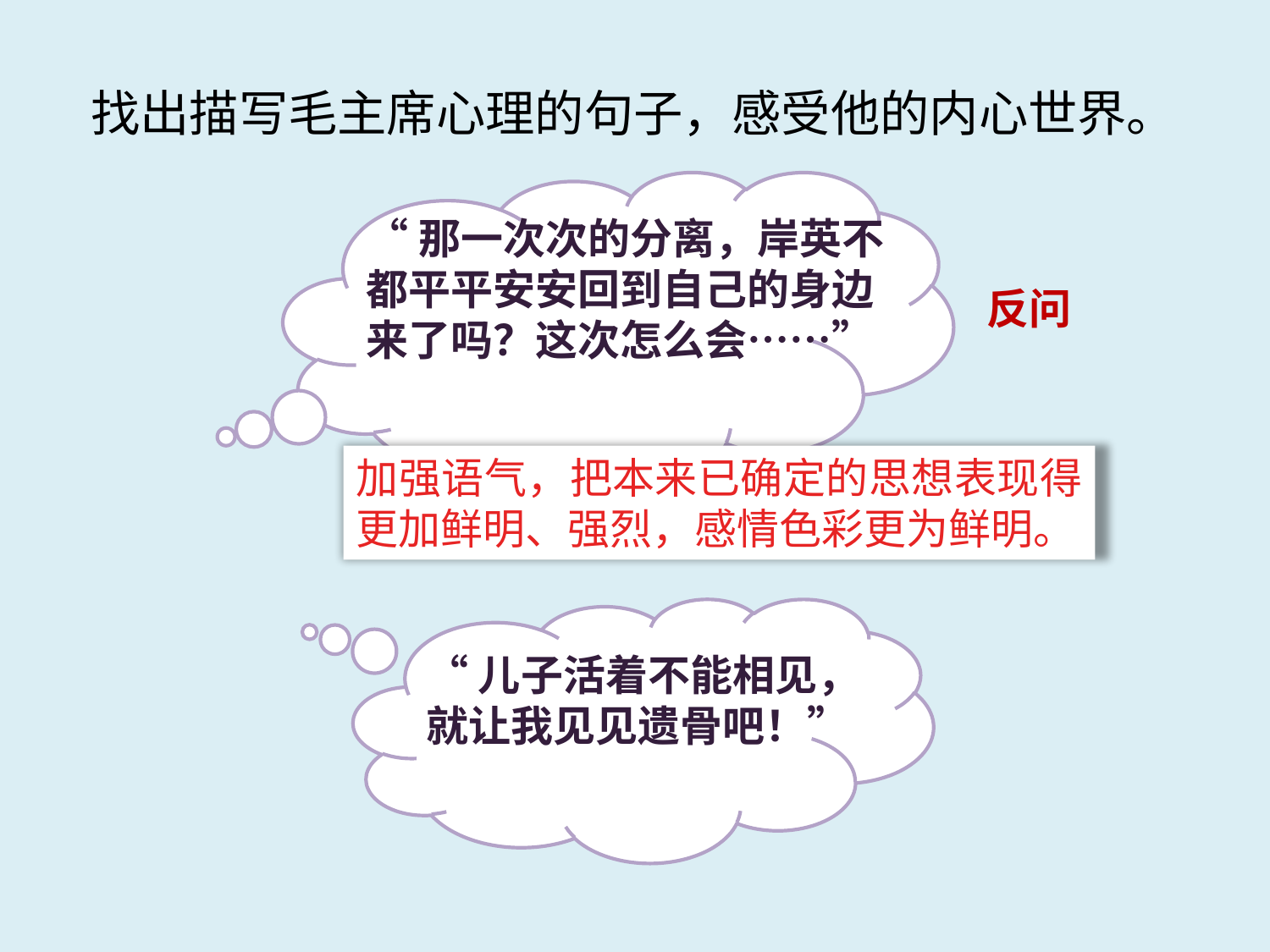

找出描写毛主席心理的句子，感受他的内心世界。

“那一次次的分离，岸英不都平平安安回到自己的身边来了吗？这次怎么会……”
反问
加强语气，把本来已确定的思想表现得更加鲜明、强烈，感情色彩更为鲜明。

“儿子活着不能相见，就让我见见遗骨吧！”